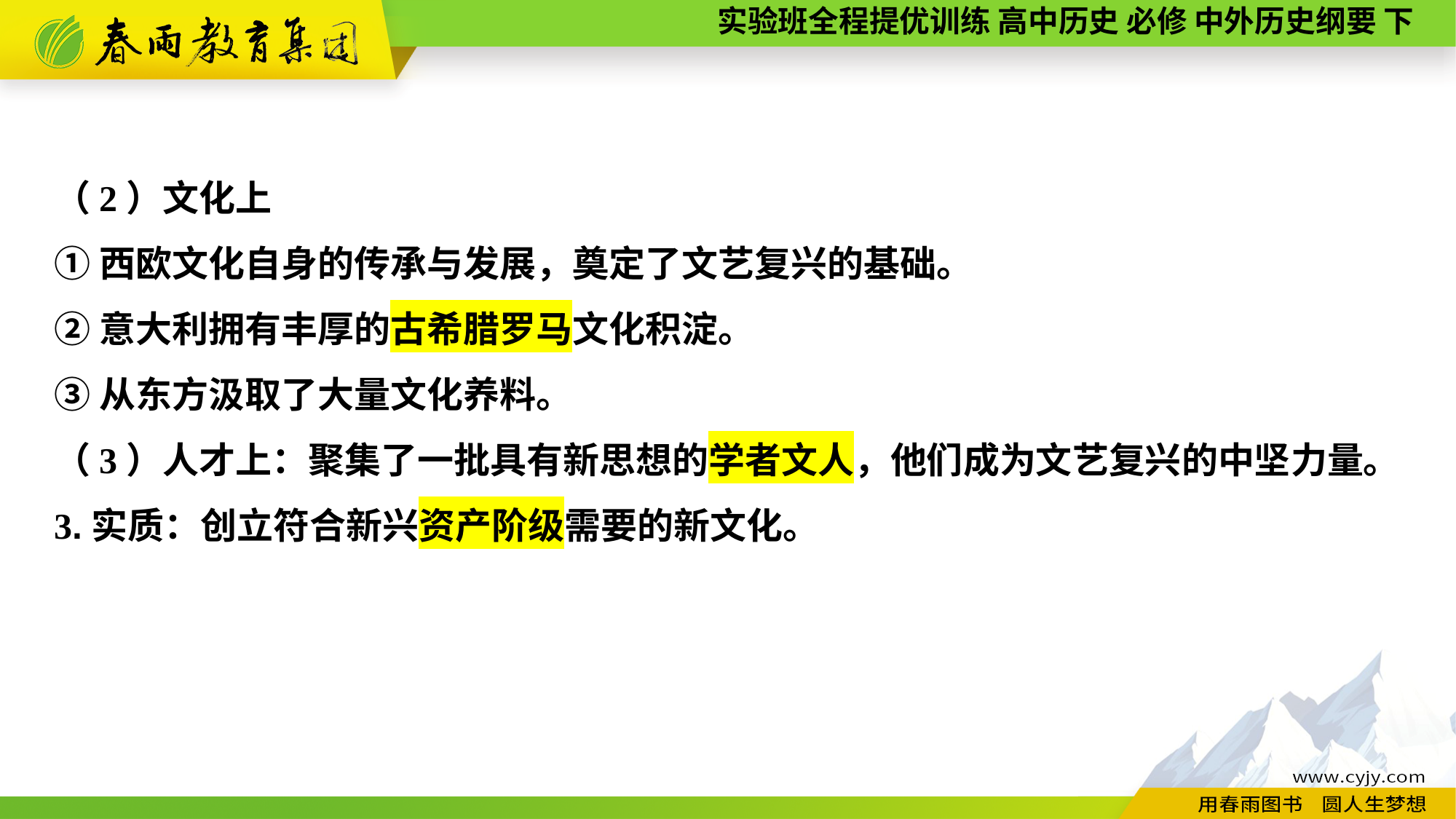

（2）文化上
①西欧文化自身的传承与发展，奠定了文艺复兴的基础。
②意大利拥有丰厚的古希腊罗马文化积淀。
③从东方汲取了大量文化养料。
（3）人才上：聚集了一批具有新思想的学者文人，他们成为文艺复兴的中坚力量。
3.实质：创立符合新兴资产阶级需要的新文化。